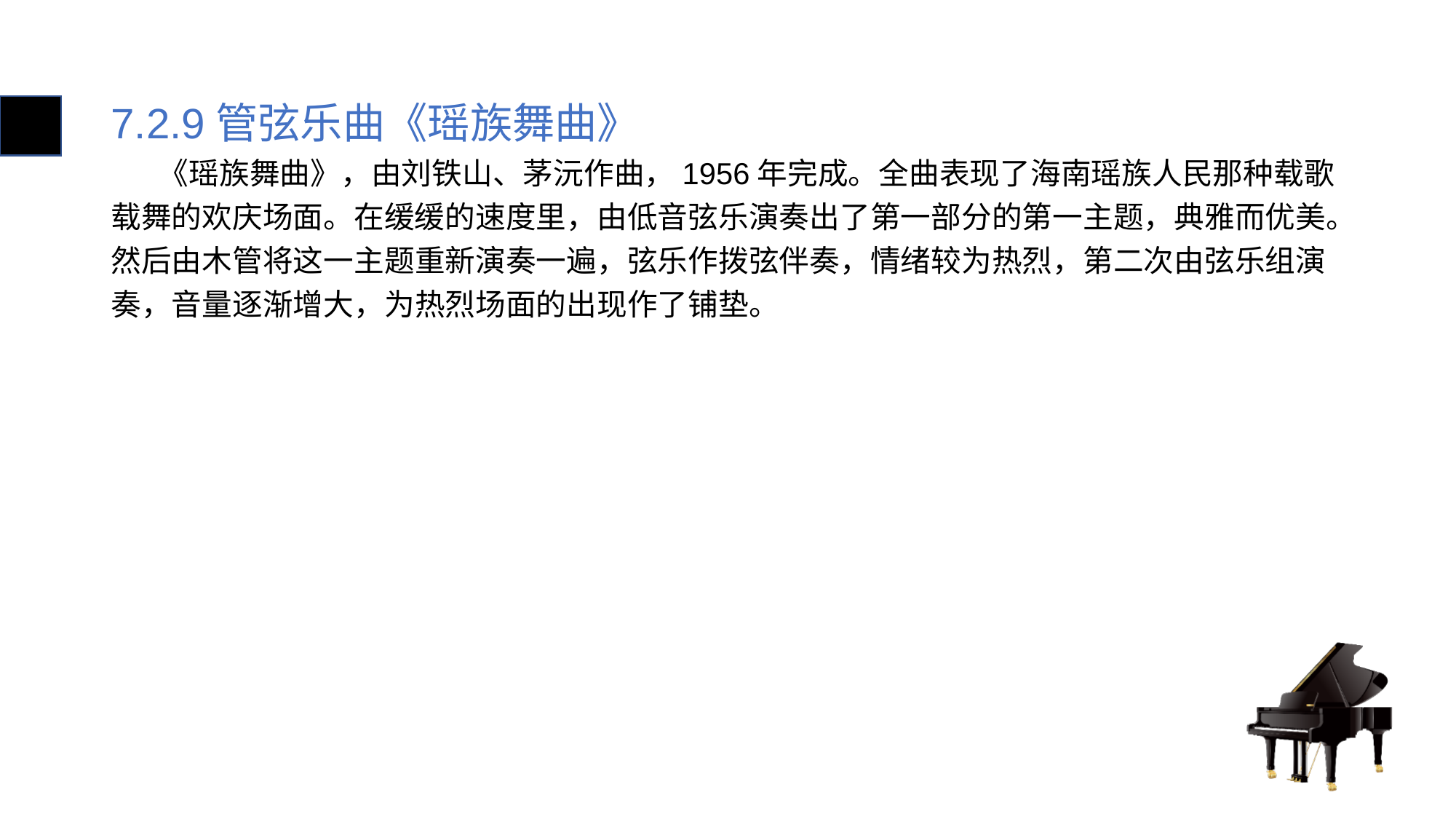

# 7.2.9管弦乐曲《瑶族舞曲》
      《瑶族舞曲》，由刘铁山、茅沅作曲，1956年完成。全曲表现了海南瑶族人民那种载歌载舞的欢庆场面。在缓缓的速度里，由低音弦乐演奏出了第一部分的第一主题，典雅而优美。然后由木管将这一主题重新演奏一遍，弦乐作拨弦伴奏，情绪较为热烈，第二次由弦乐组演奏，音量逐渐增大，为热烈场面的出现作了铺垫。